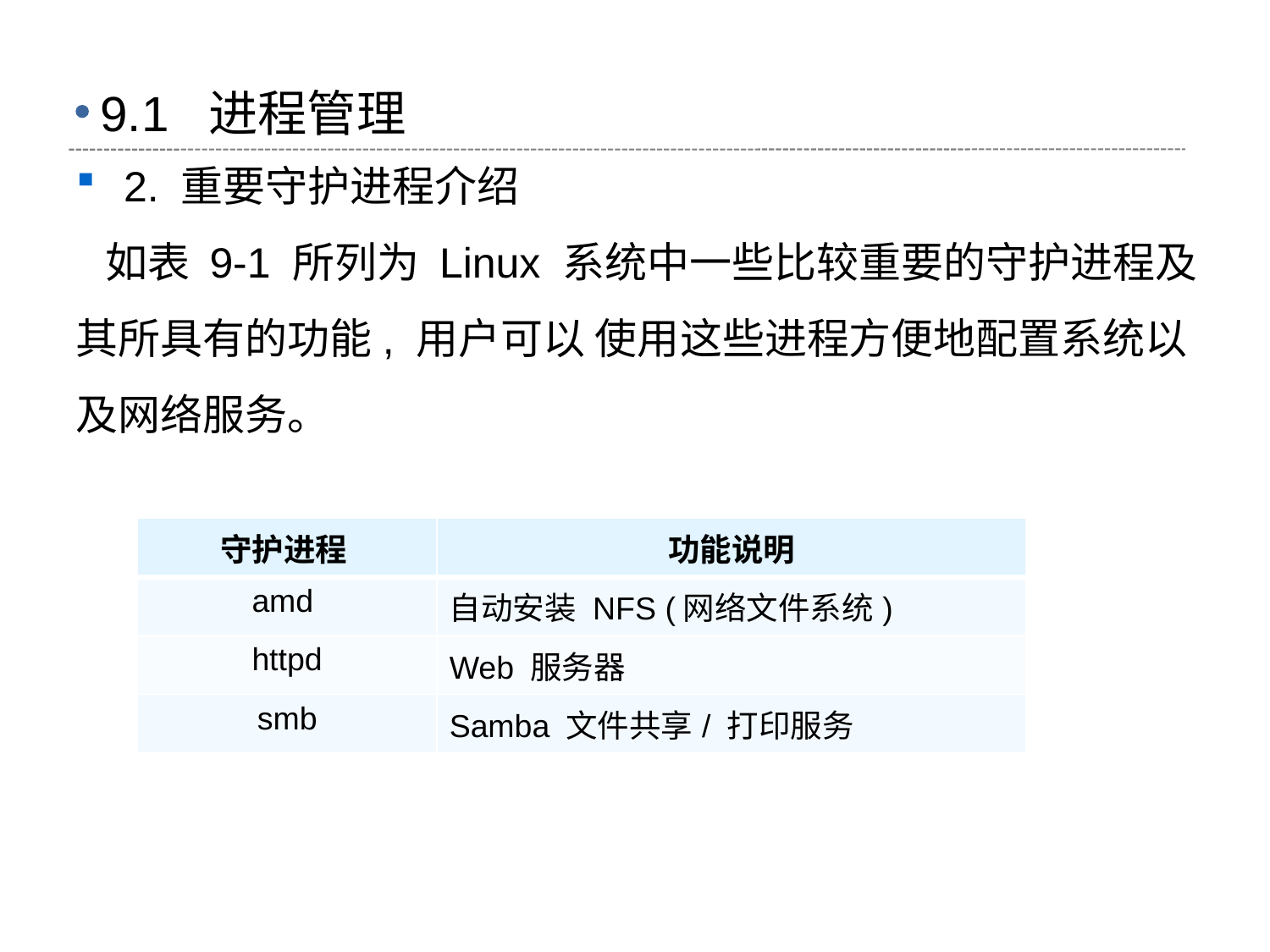

# 9.1  进程管理
2. 重要守护进程介绍
  如表 9-1 所列为 Linux 系统中一些比较重要的守护进程及其所具有的功能, 用户可以 使用这些进程方便地配置系统以及网络服务。
| 守护进程 | 功能说明 |
| --- | --- |
| amd | 自动安装 NFS (网络文件系统) |
| httpd | Web 服务器 |
| smb | Samba 文件共享/ 打印服务 |